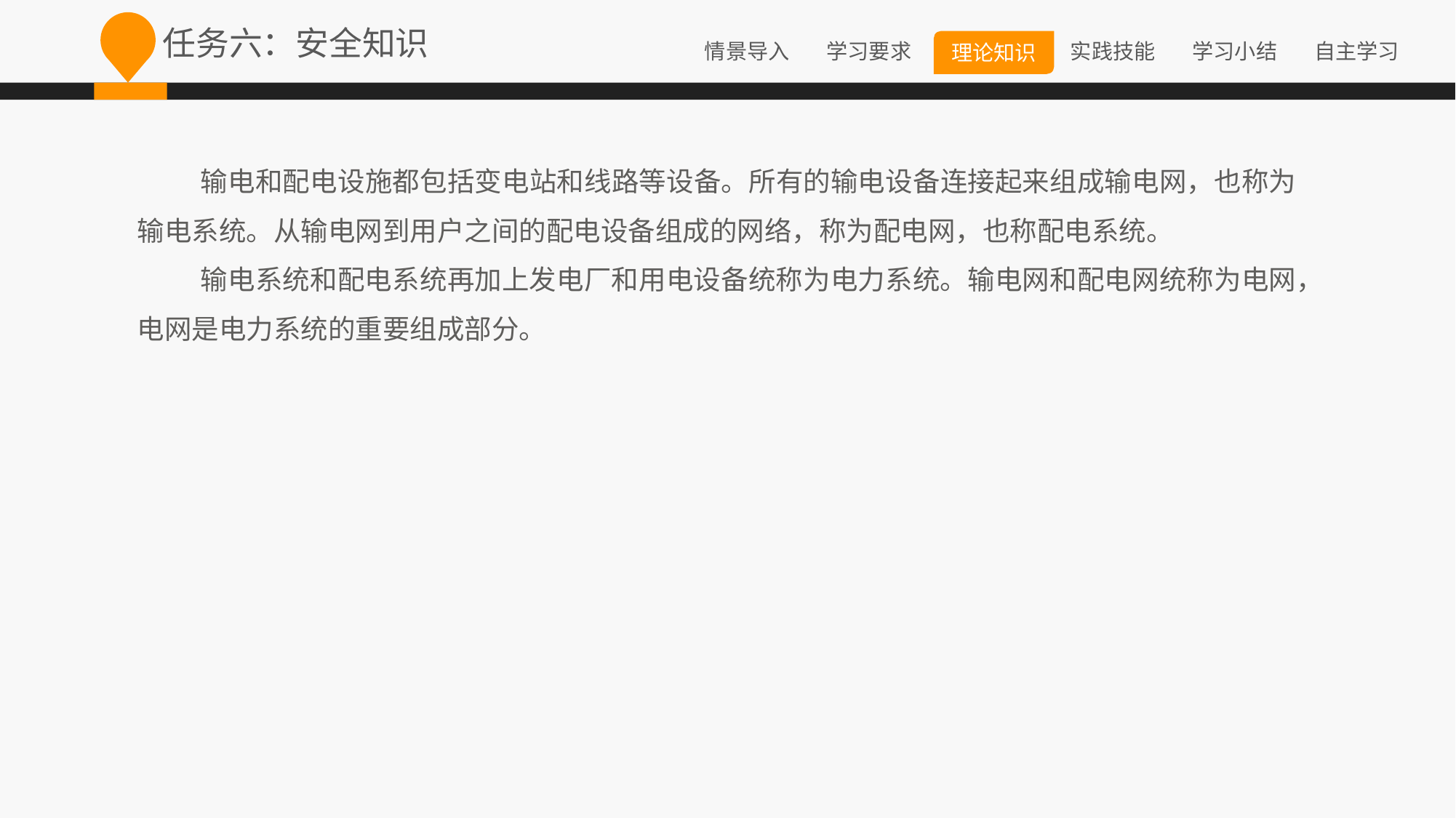

任务六：安全知识

输电和配电设施都包括变电站和线路等设备。所有的输电设备连接起来组成输电网，也称为输电系统。从输电网到用户之间的配电设备组成的网络，称为配电网，也称配电系统。
输电系统和配电系统再加上发电厂和用电设备统称为电力系统。输电网和配电网统称为电网，电网是电力系统的重要组成部分。